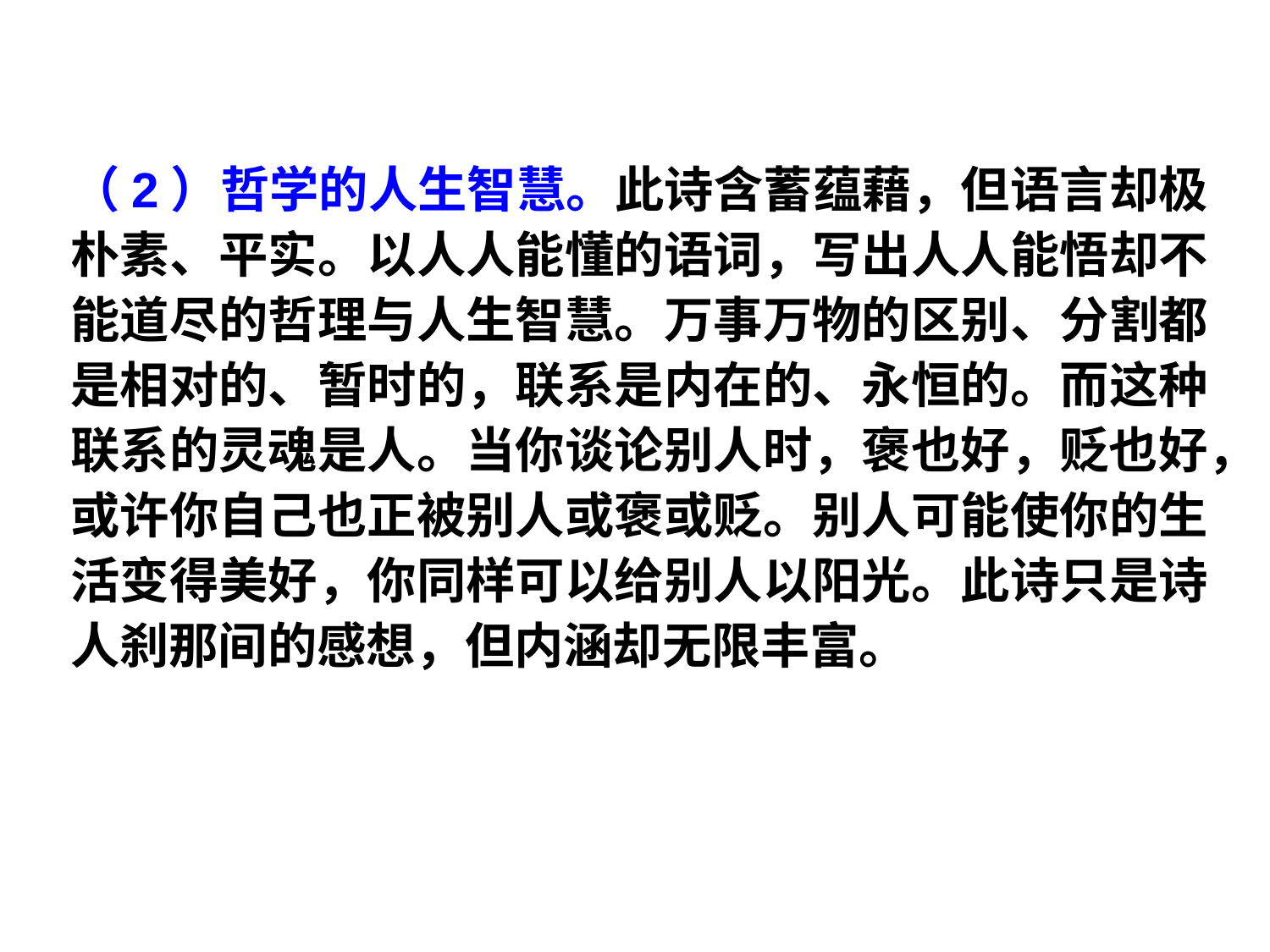

（2）哲学的人生智慧。此诗含蓄蕴藉，但语言却极朴素、平实。以人人能懂的语词，写出人人能悟却不能道尽的哲理与人生智慧。万事万物的区别、分割都是相对的、暂时的，联系是内在的、永恒的。而这种联系的灵魂是人。当你谈论别人时，褒也好，贬也好，或许你自己也正被别人或褒或贬。别人可能使你的生活变得美好，你同样可以给别人以阳光。此诗只是诗人刹那间的感想，但内涵却无限丰富。